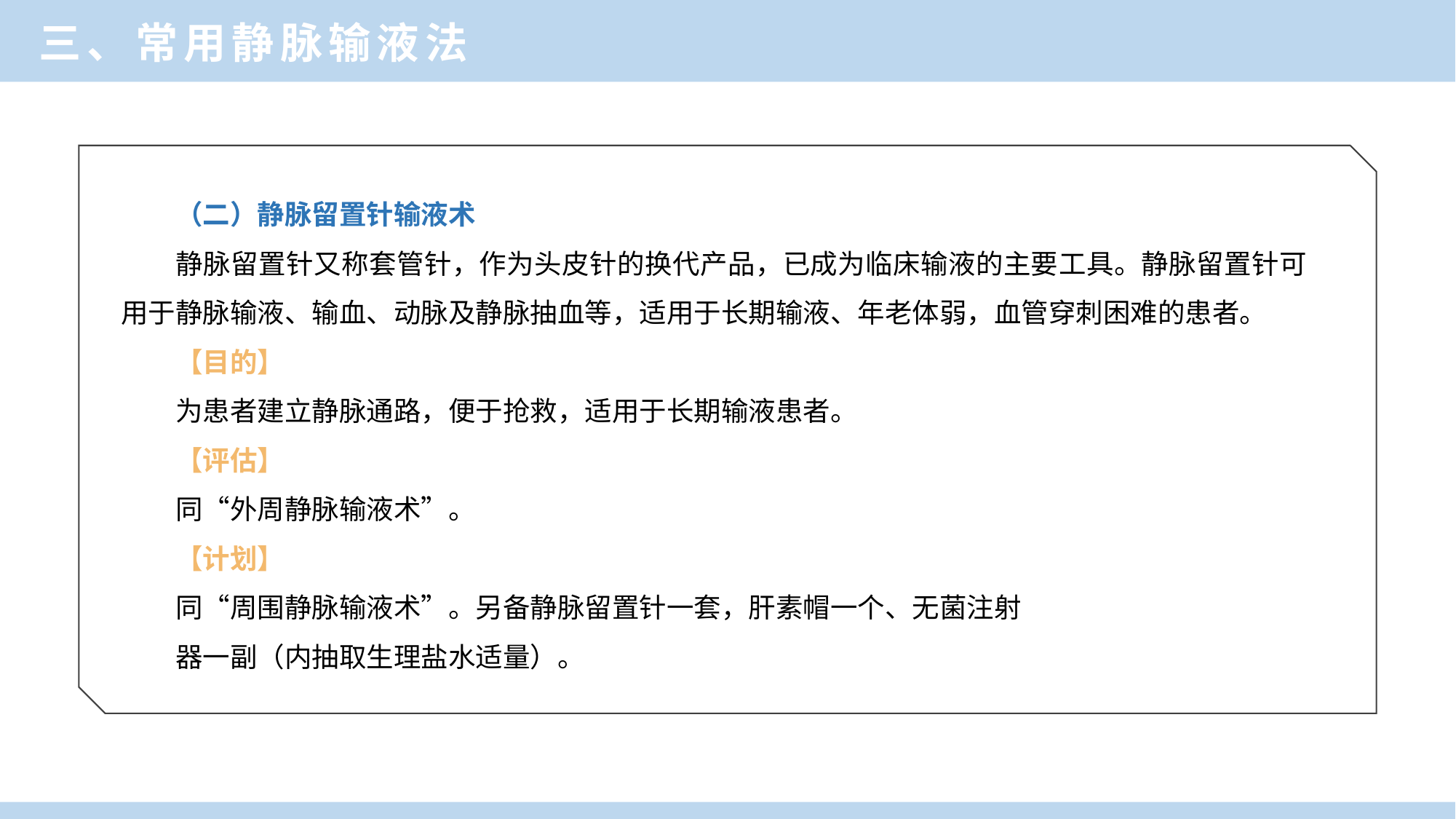

三、常用静脉输液法

（二）静脉留置针输液术
静脉留置针又称套管针，作为头皮针的换代产品，已成为临床输液的主要工具。静脉留置针可用于静脉输液、输血、动脉及静脉抽血等，适用于长期输液、年老体弱，血管穿刺困难的患者。
【目的】
为患者建立静脉通路，便于抢救，适用于长期输液患者。
【评估】
同“外周静脉输液术”。
【计划】
同“周围静脉输液术”。另备静脉留置针一套，肝素帽一个、无菌注射
器一副（内抽取生理盐水适量）。